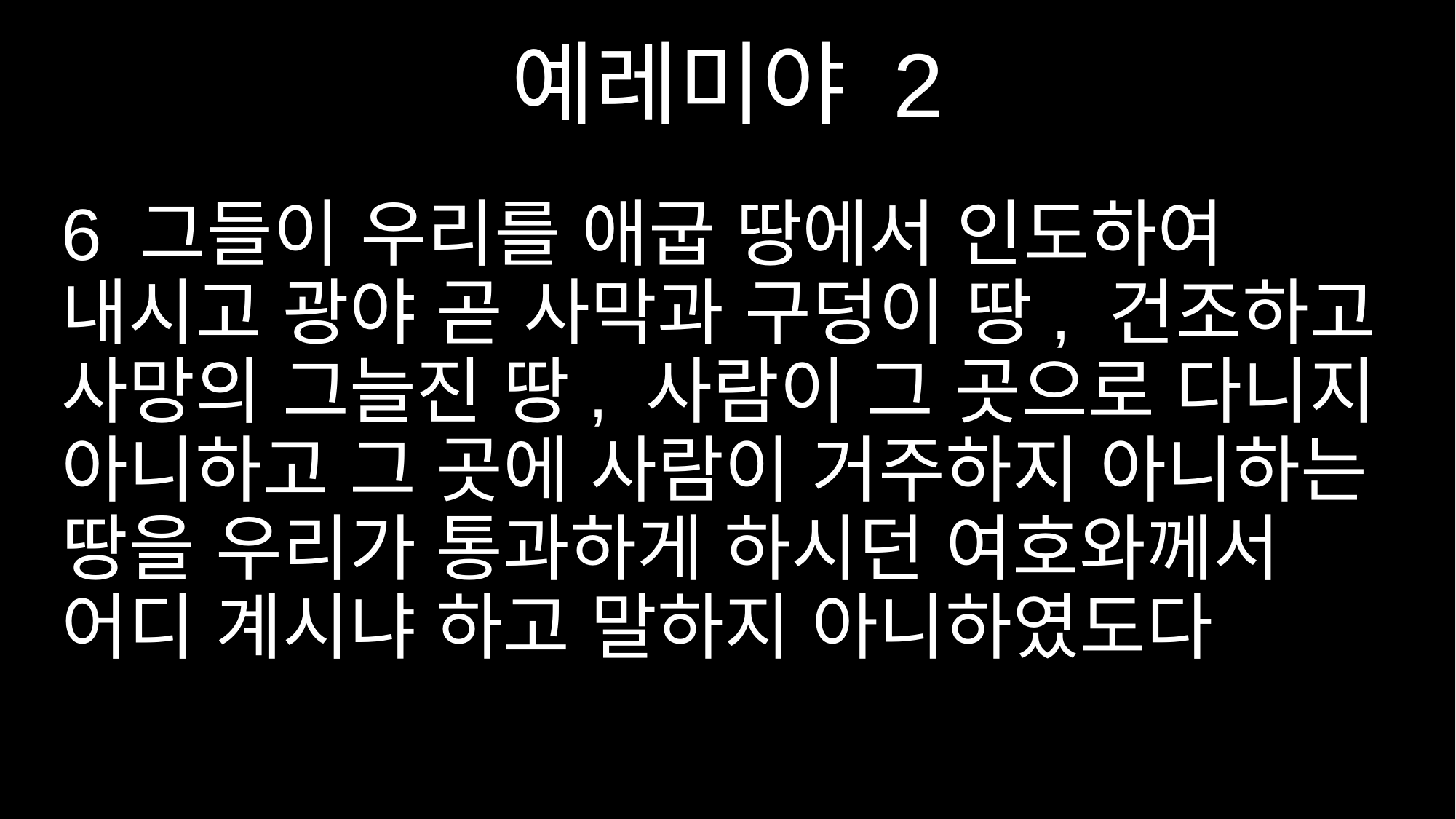

예레미야 2
6 그들이 우리를 애굽 땅에서 인도하여 내시고 광야 곧 사막과 구덩이 땅, 건조하고 사망의 그늘진 땅, 사람이 그 곳으로 다니지 아니하고 그 곳에 사람이 거주하지 아니하는 땅을 우리가 통과하게 하시던 여호와께서 어디 계시냐 하고 말하지 아니하였도다